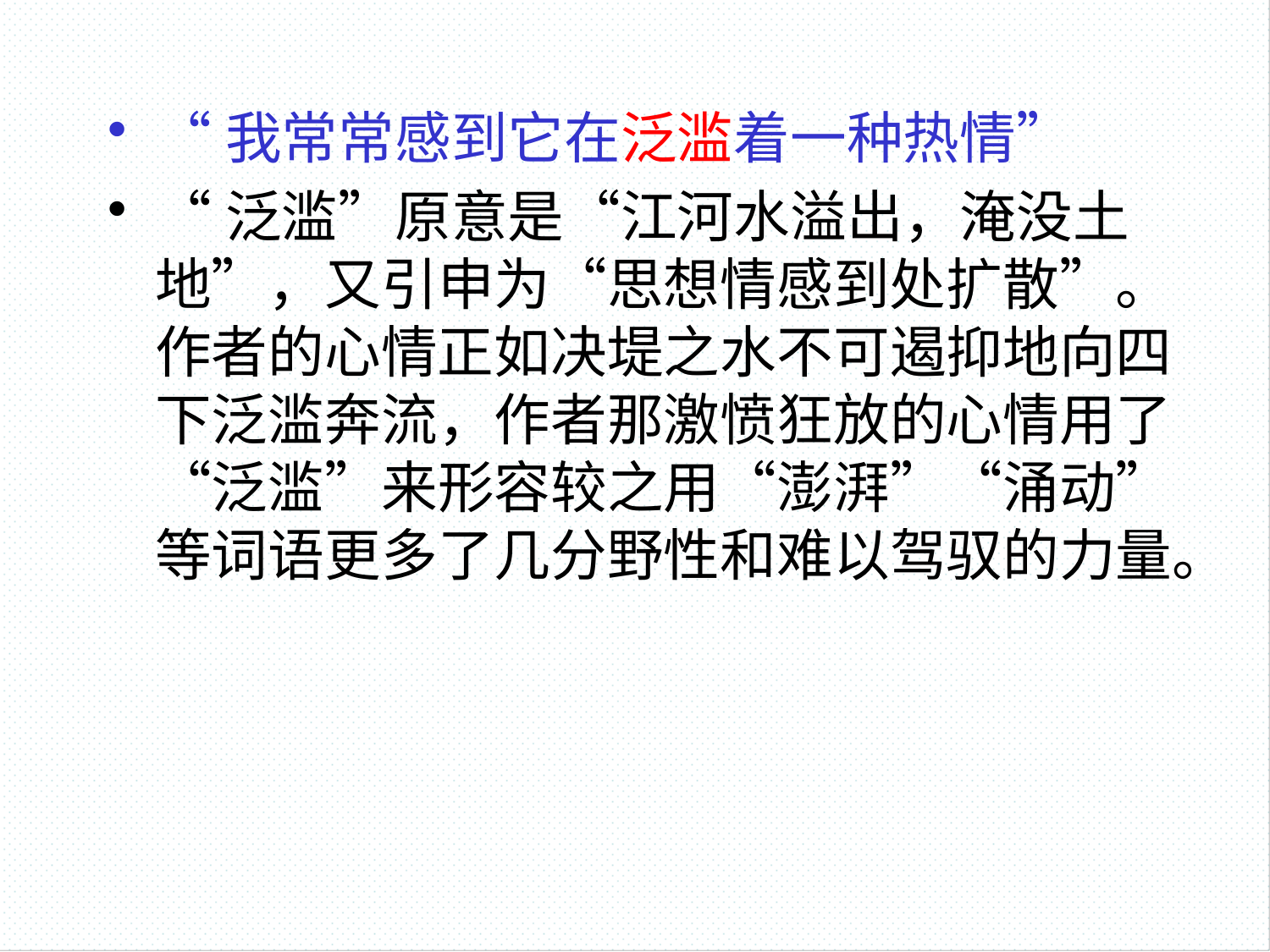

“我常常感到它在泛滥着一种热情”
“泛滥”原意是“江河水溢出，淹没土地”，又引申为“思想情感到处扩散”。作者的心情正如决堤之水不可遏抑地向四下泛滥奔流，作者那激愤狂放的心情用了“泛滥”来形容较之用“澎湃”“涌动”等词语更多了几分野性和难以驾驭的力量。